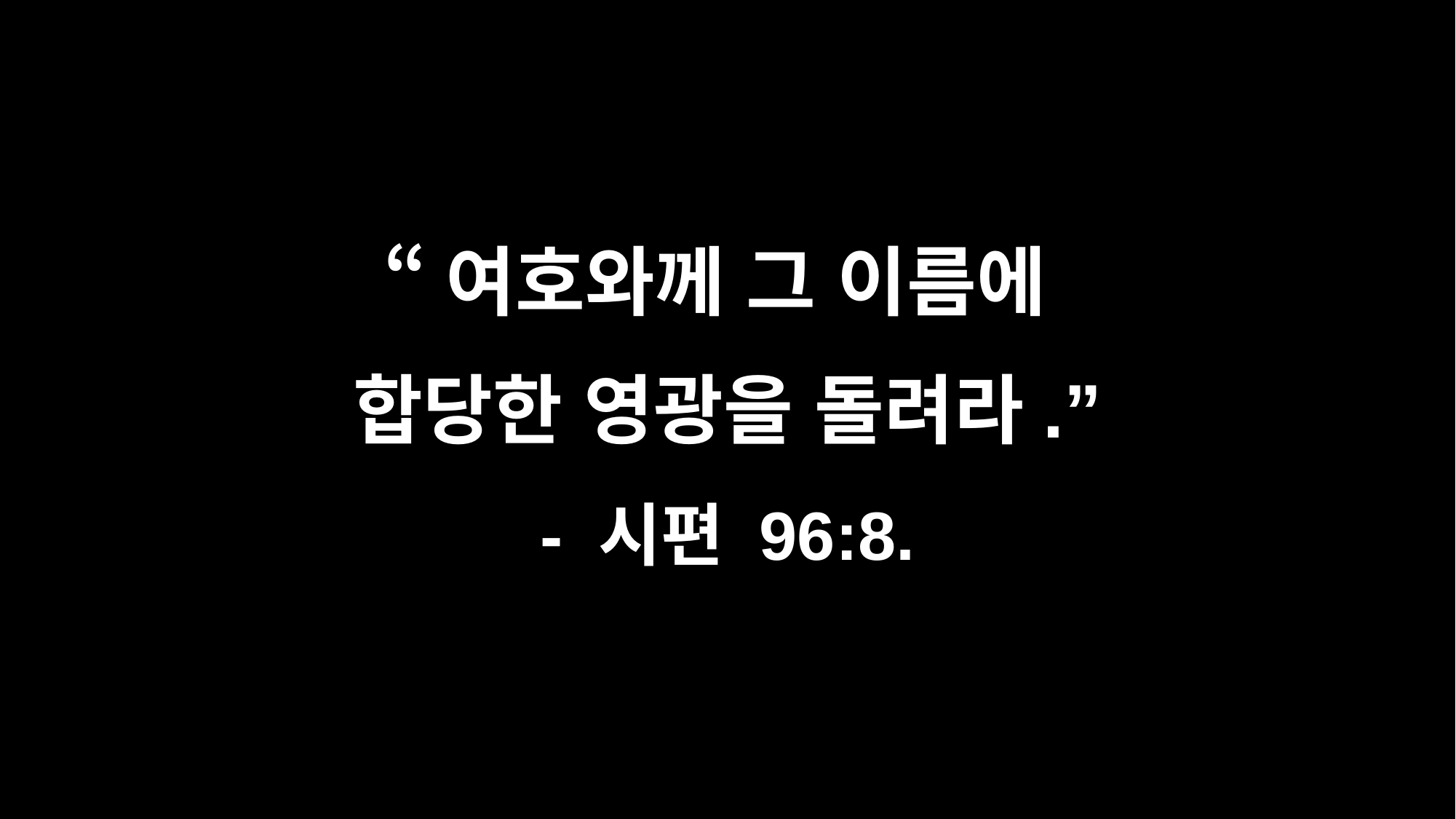

“여호와께 그 이름에’

합당한 영광을 돌려라.”

- 시편 96:8.